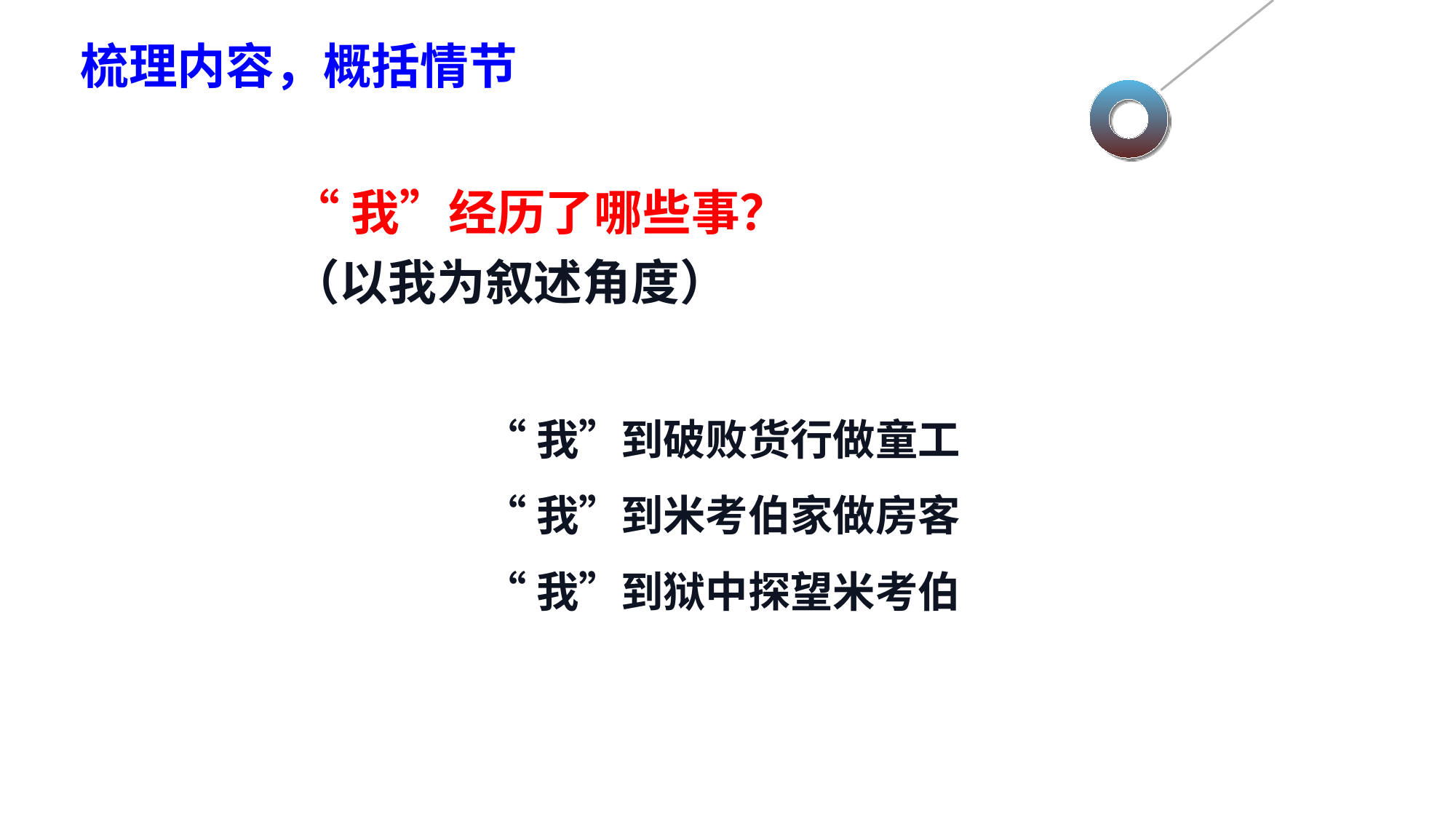

梳理内容，概括情节

“我”经历了哪些事？
（以我为叙述角度）
“我”到破败货行做童工
“我”到米考伯家做房客
“我”到狱中探望米考伯